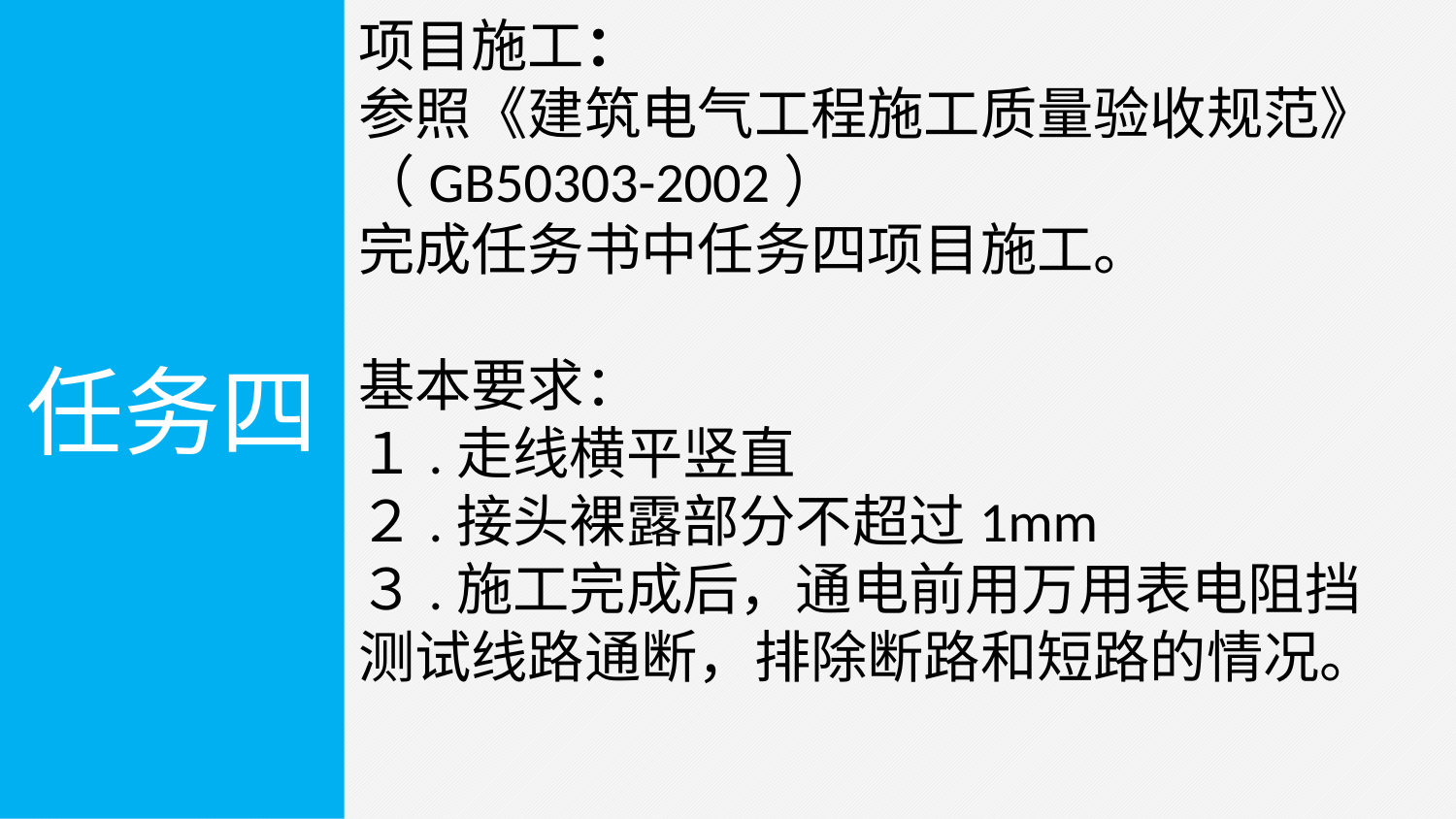

任务四
项目施工：
参照《建筑电气工程施工质量验收规范》（GB50303-2002）
完成任务书中任务四项目施工。

基本要求：
１.走线横平竖直
２.接头裸露部分不超过1mm
３.施工完成后，通电前用万用表电阻挡测试线路通断，排除断路和短路的情况。